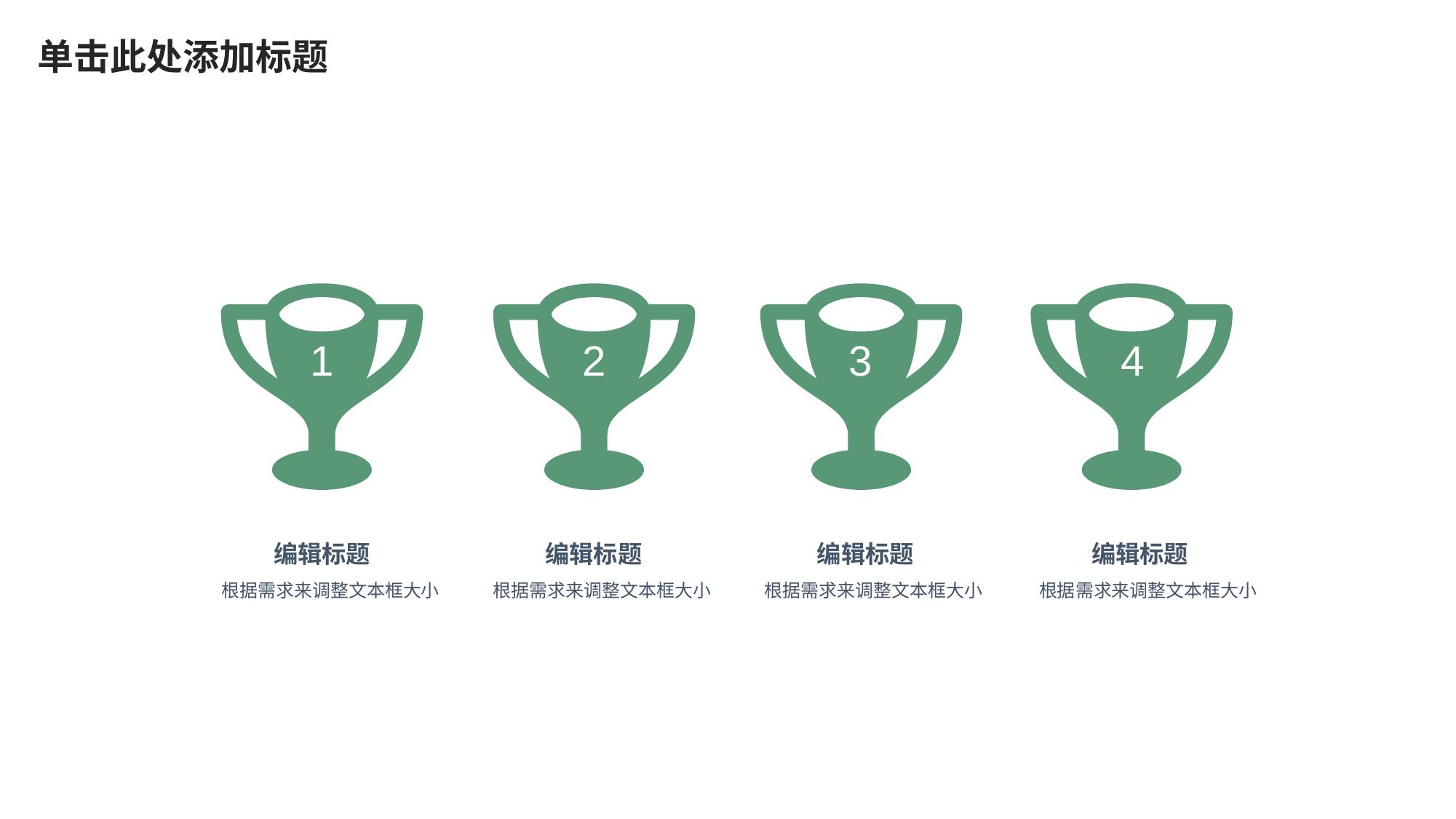

单击此处添加标题

1
1
2

3

4
编辑标题
根据需求来调整文本框大小
编辑标题
根据需求来调整文本框大小
编辑标题
根据需求来调整文本框大小
编辑标题
根据需求来调整文本框大小